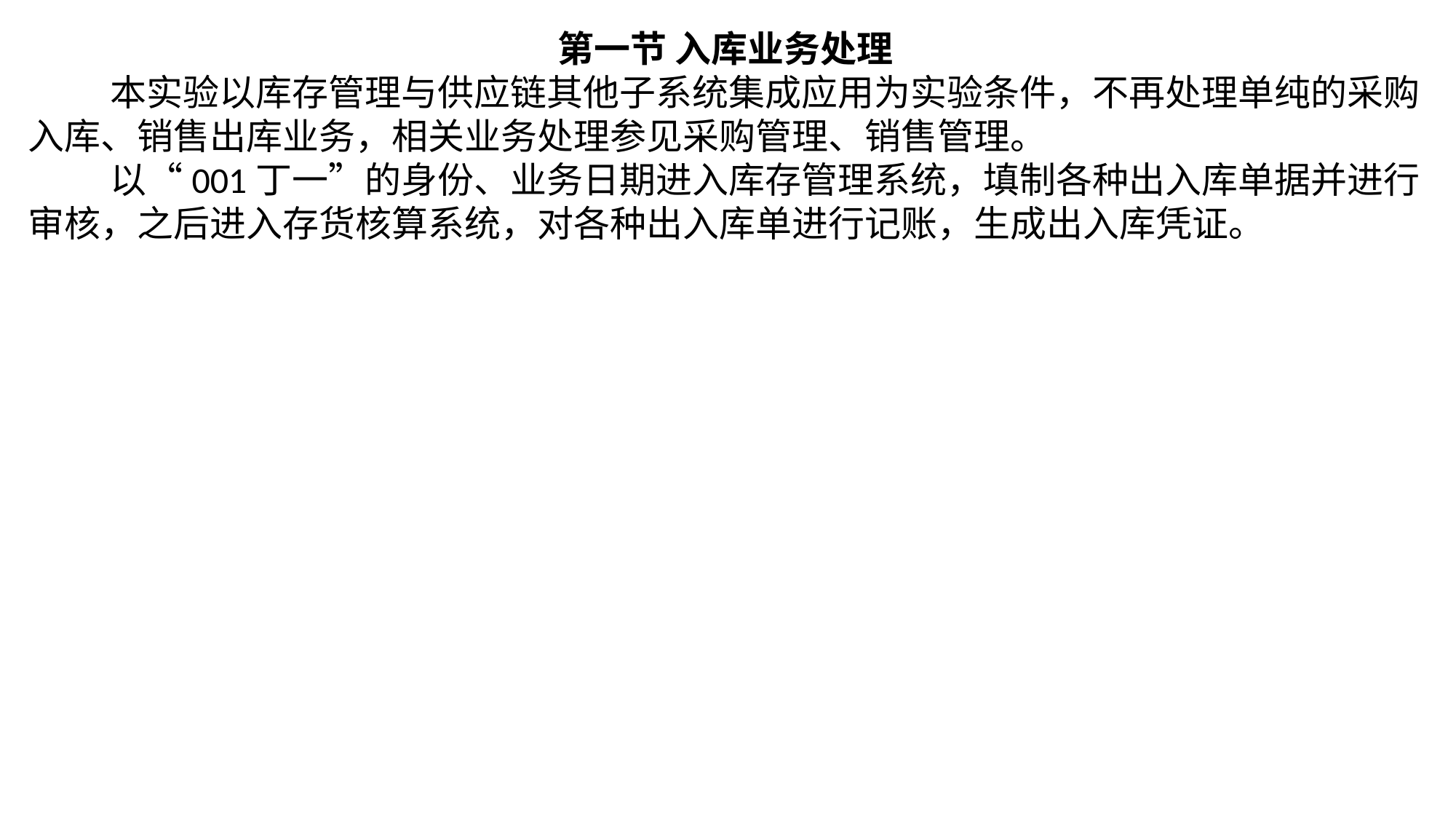

第一节 入库业务处理
         本实验以库存管理与供应链其他子系统集成应用为实验条件，不再处理单纯的采购入库、销售出库业务，相关业务处理参见采购管理、销售管理。
         以“001丁一”的身份、业务日期进入库存管理系统，填制各种出入库单据并进行审核，之后进入存货核算系统，对各种出入库单进行记账，生成出入库凭证。